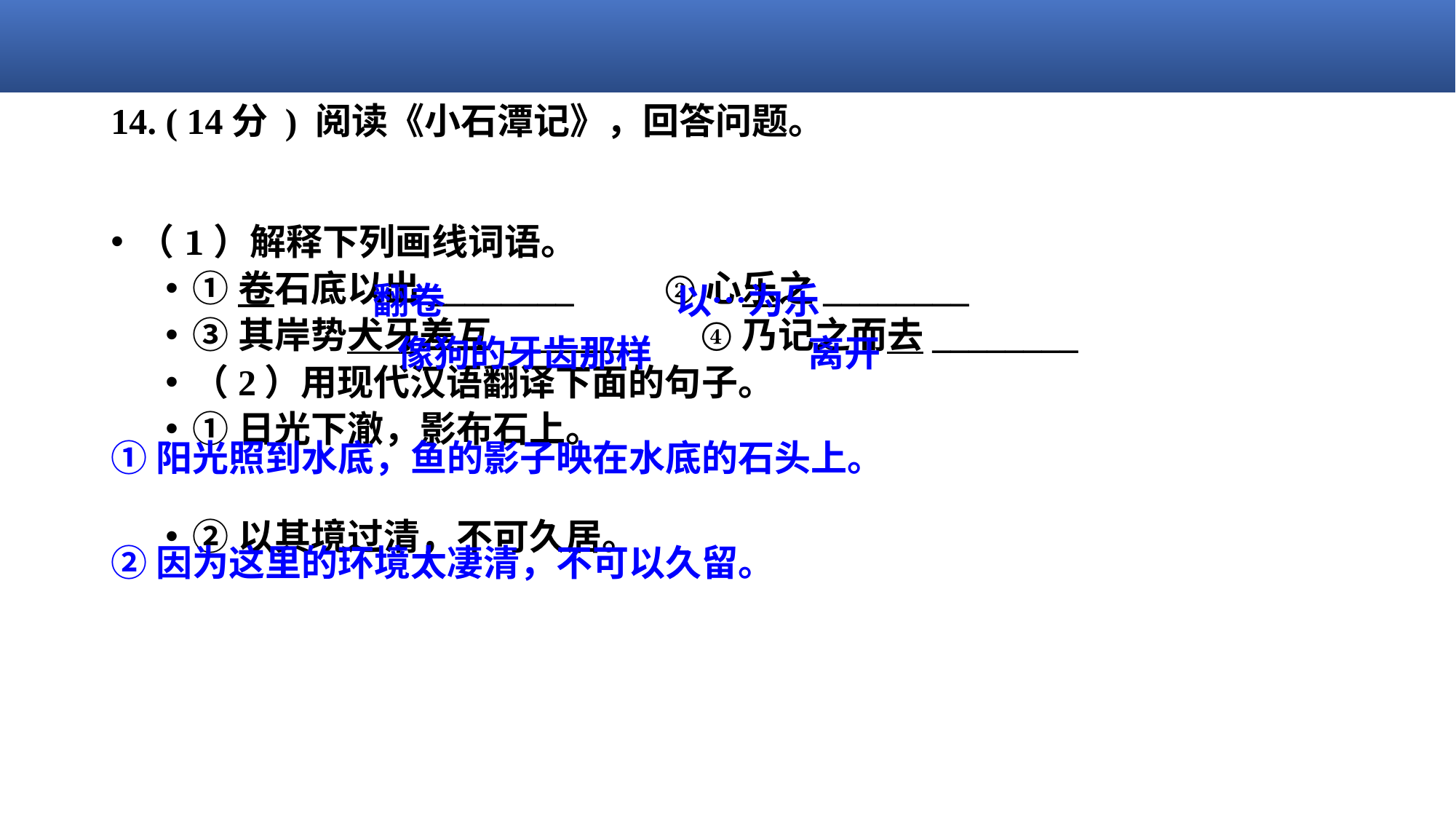

# 14. ( 14分 ) 阅读《小石潭记》，回答问题。
（1）解释下列画线词语。
①卷石底以出________          ②心乐之________
③其岸势犬牙差互________      ④乃记之而去________
（2）用现代汉语翻译下面的句子。
①日光下澈，影布石上。

②以其境过清，不可久居。
                               翻卷                            以…为乐
                                  像狗的牙齿那样                   离开
①阳光照到水底，鱼的影子映在水底的石头上。

②因为这里的环境太凄清，不可以久留。